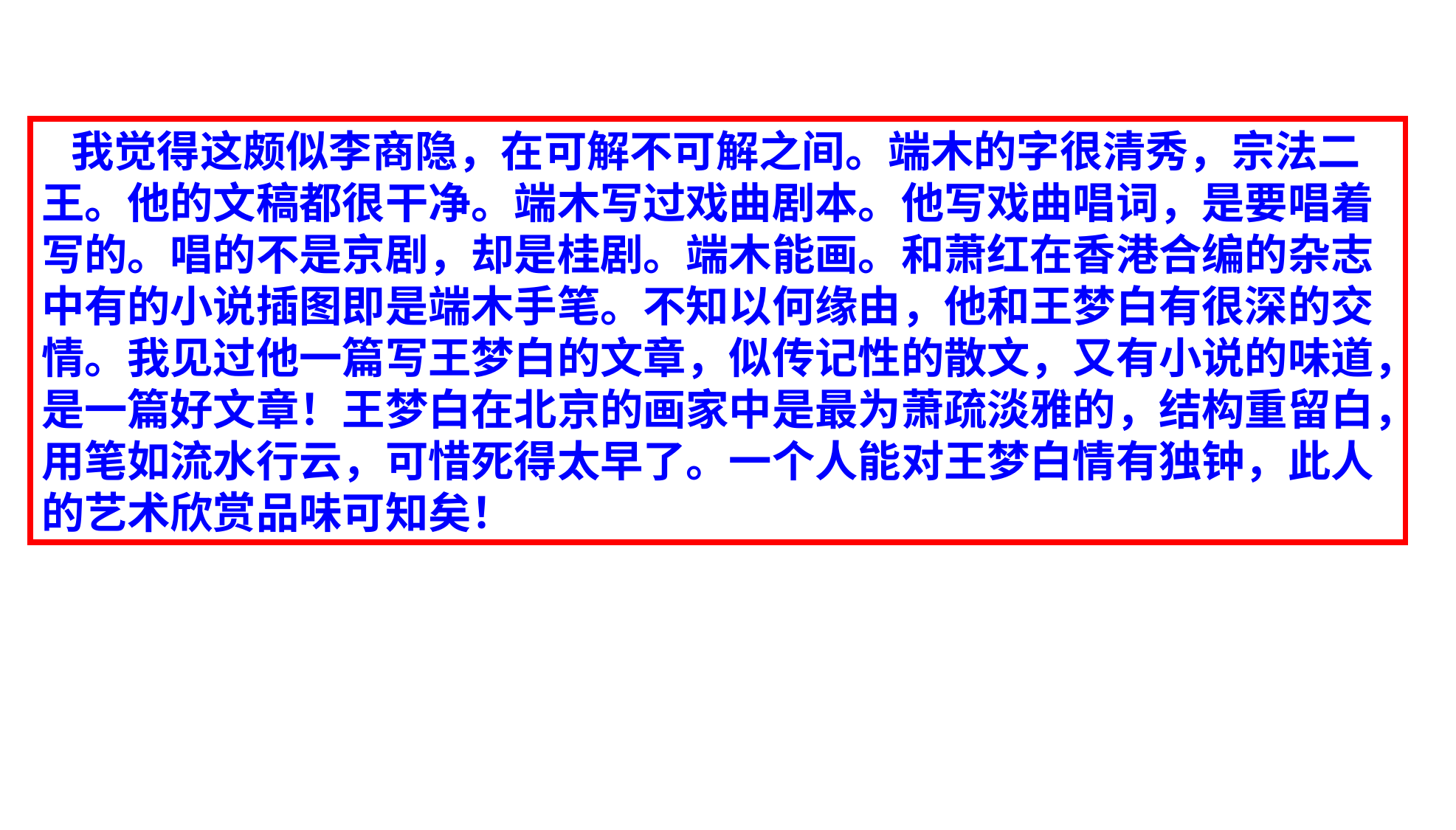

我觉得这颇似李商隐，在可解不可解之间。端木的字很清秀，宗法二王。他的文稿都很干净。端木写过戏曲剧本。他写戏曲唱词，是要唱着写的。唱的不是京剧，却是桂剧。端木能画。和萧红在香港合编的杂志中有的小说插图即是端木手笔。不知以何缘由，他和王梦白有很深的交情。我见过他一篇写王梦白的文章，似传记性的散文，又有小说的味道，是一篇好文章！王梦白在北京的画家中是最为萧疏淡雅的，结构重留白，用笔如流水行云，可惜死得太早了。一个人能对王梦白情有独钟，此人的艺术欣赏品味可知矣！